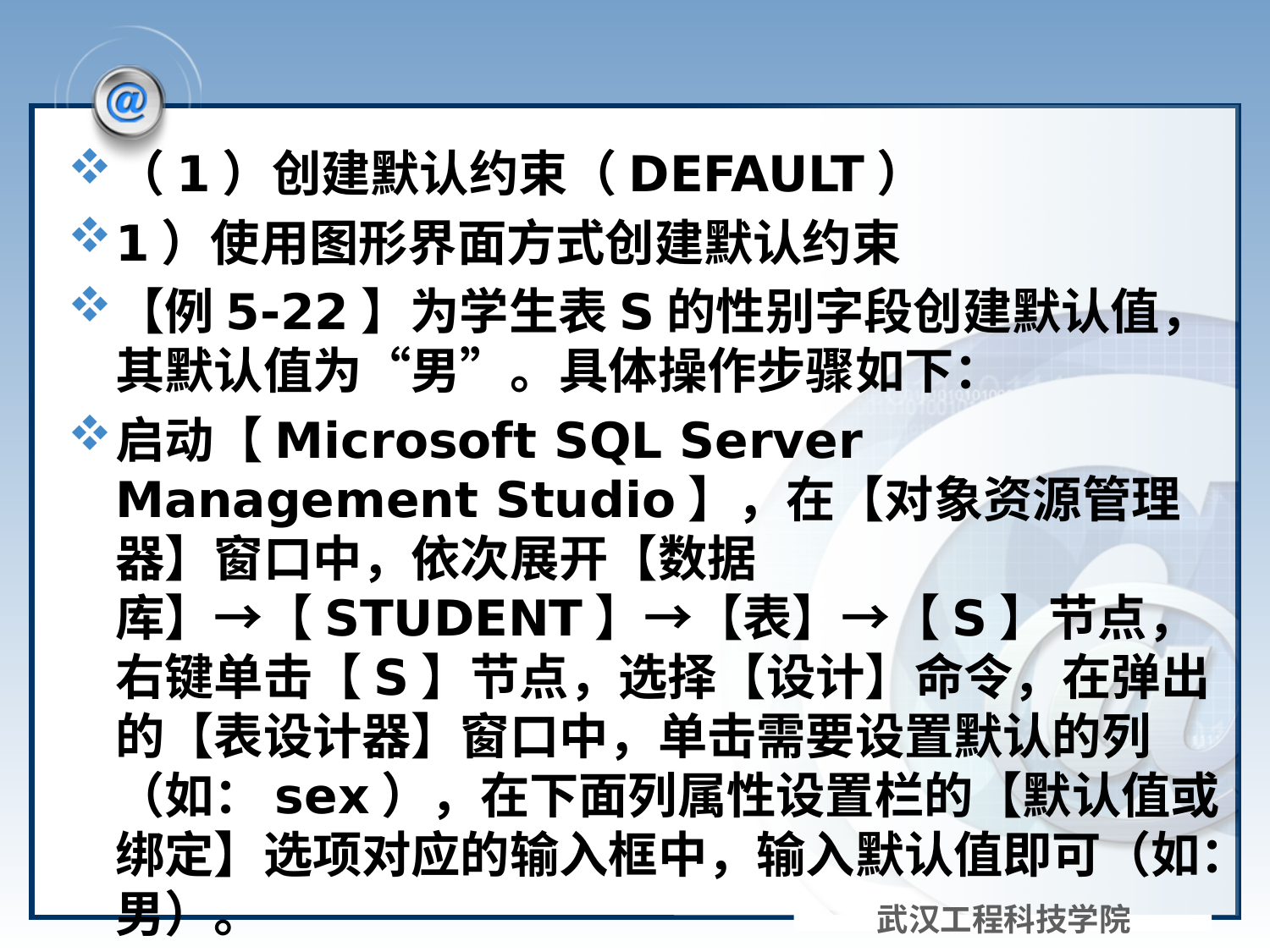

#
（1）创建默认约束（DEFAULT）
1）使用图形界面方式创建默认约束
【例5-22】为学生表S的性别字段创建默认值，其默认值为“男”。具体操作步骤如下：
启动【Microsoft SQL Server Management Studio】，在【对象资源管理器】窗口中，依次展开【数据库】→【STUDENT】→【表】→【S】节点，右键单击【S】节点，选择【设计】命令，在弹出的【表设计器】窗口中，单击需要设置默认的列（如：sex），在下面列属性设置栏的【默认值或绑定】选项对应的输入框中，输入默认值即可（如：男）。
武汉工程科技学院